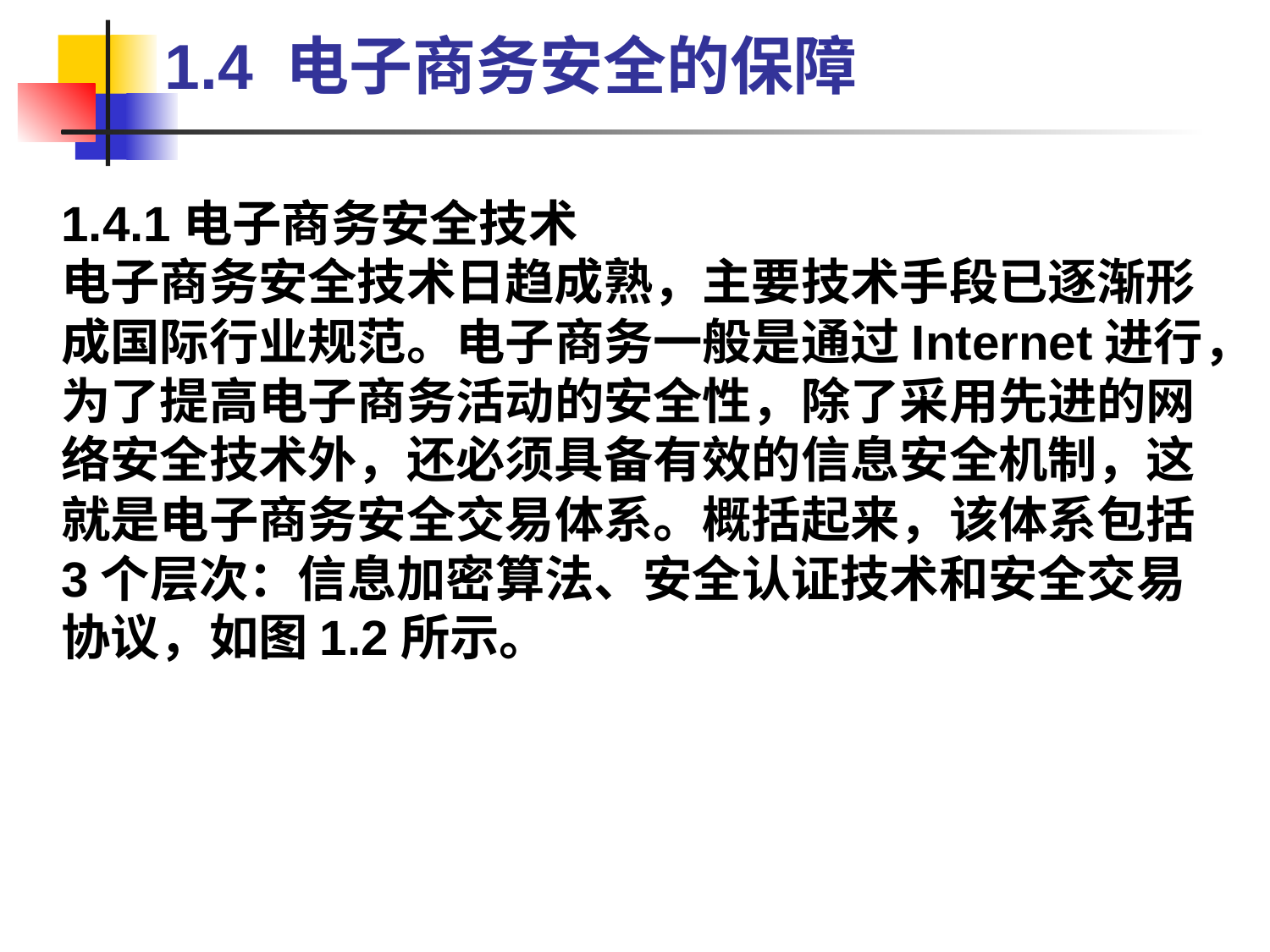

1.4 电子商务安全的保障
1.4.1电子商务安全技术
电子商务安全技术日趋成熟，主要技术手段已逐渐形成国际行业规范。电子商务一般是通过Internet进行，为了提高电子商务活动的安全性，除了采用先进的网络安全技术外，还必须具备有效的信息安全机制，这就是电子商务安全交易体系。概括起来，该体系包括3个层次：信息加密算法、安全认证技术和安全交易协议，如图1.2所示。